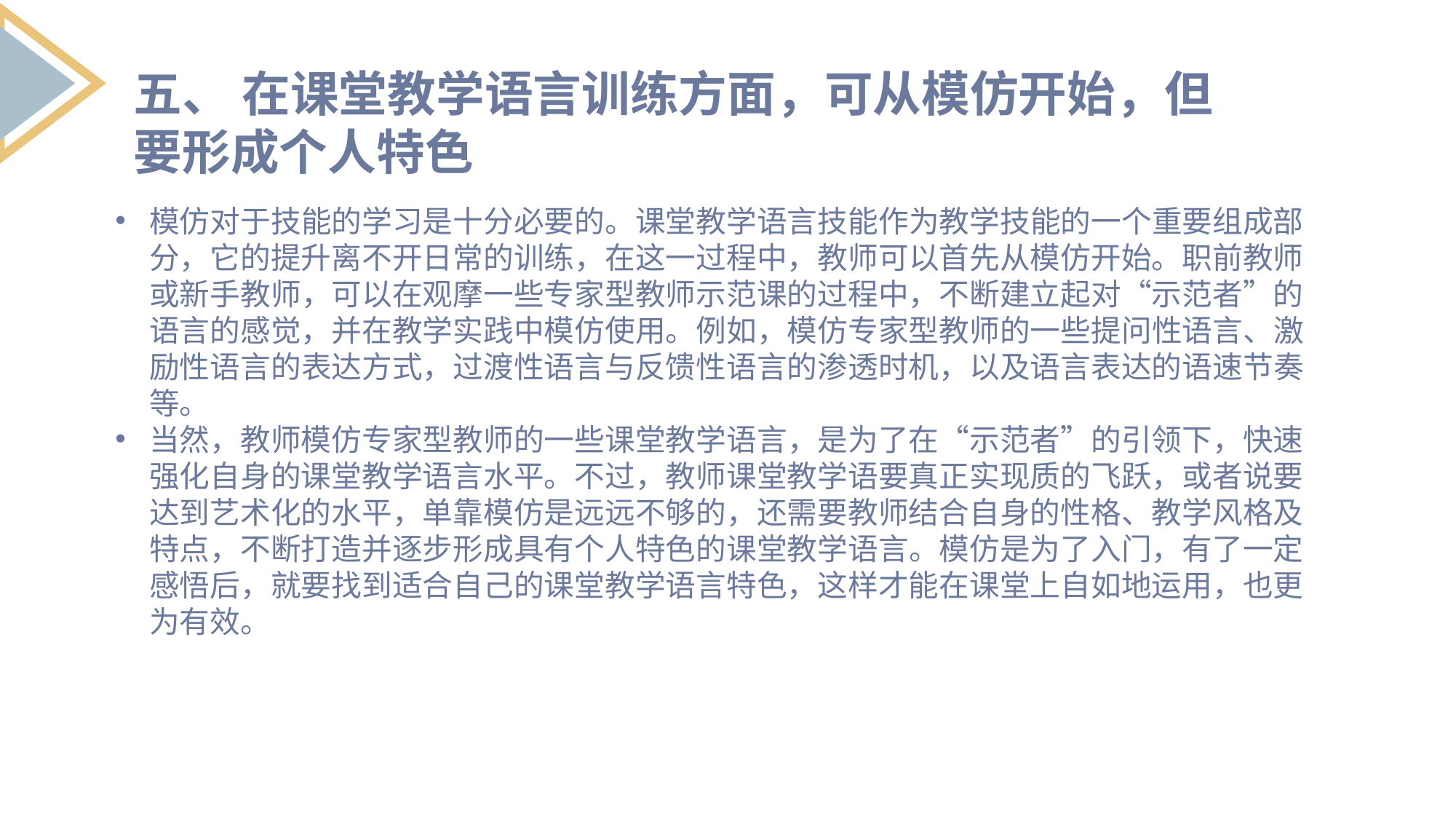

五、 在课堂教学语言训练方面，可从模仿开始，但要形成个人特色
模仿对于技能的学习是十分必要的。课堂教学语言技能作为教学技能的一个重要组成部分，它的提升离不开日常的训练，在这一过程中，教师可以首先从模仿开始。职前教师或新手教师，可以在观摩一些专家型教师示范课的过程中，不断建立起对“示范者”的语言的感觉，并在教学实践中模仿使用。例如，模仿专家型教师的一些提问性语言、激励性语言的表达方式，过渡性语言与反馈性语言的渗透时机，以及语言表达的语速节奏等。
当然，教师模仿专家型教师的一些课堂教学语言，是为了在“示范者”的引领下，快速强化自身的课堂教学语言水平。不过，教师课堂教学语要真正实现质的飞跃，或者说要达到艺术化的水平，单靠模仿是远远不够的，还需要教师结合自身的性格、教学风格及特点，不断打造并逐步形成具有个人特色的课堂教学语言。模仿是为了入门，有了一定感悟后，就要找到适合自己的课堂教学语言特色，这样才能在课堂上自如地运用，也更为有效。